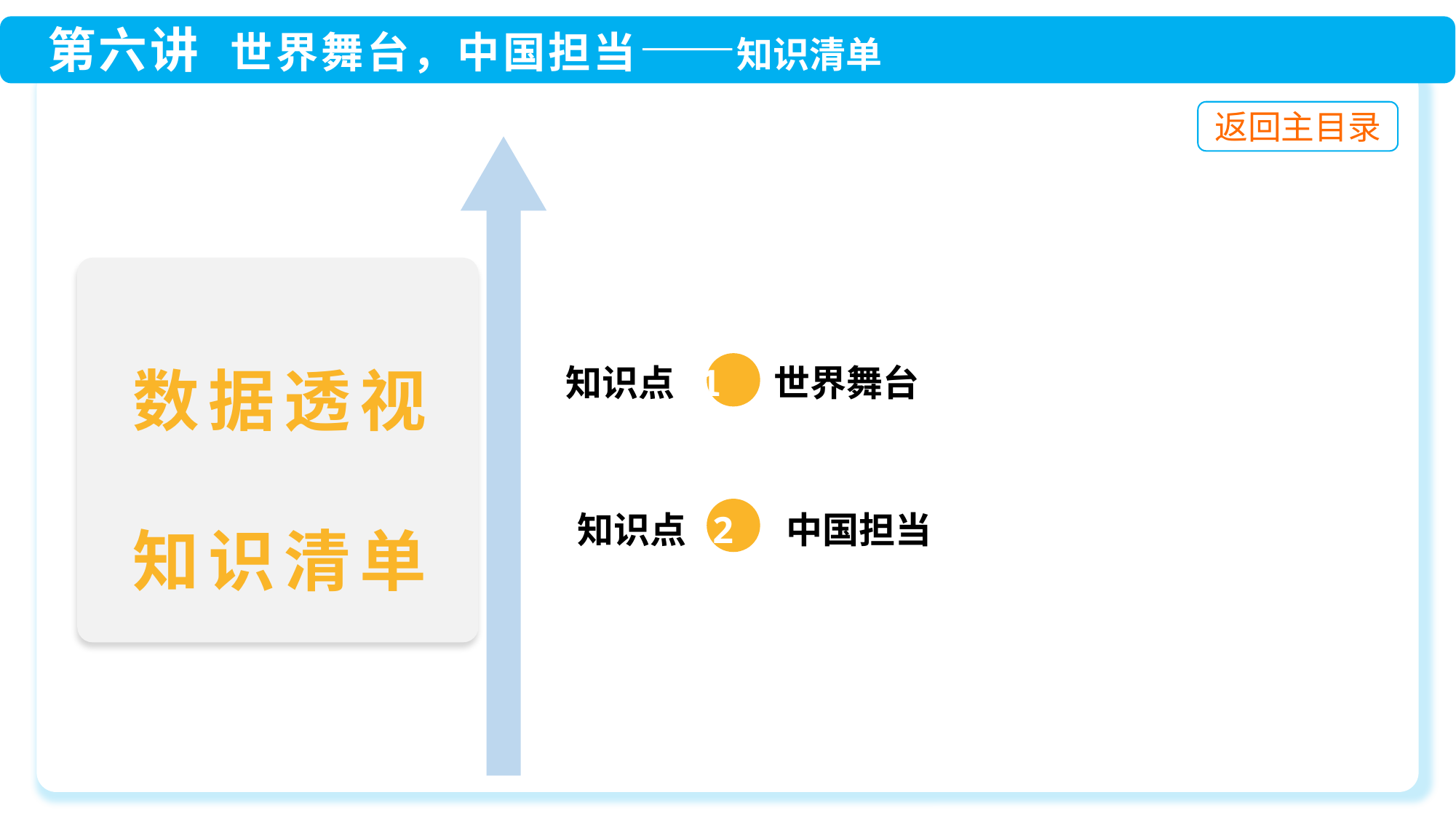

数据透视
知识清单

  知识点  1  世界舞台
知识点  2  中国担当